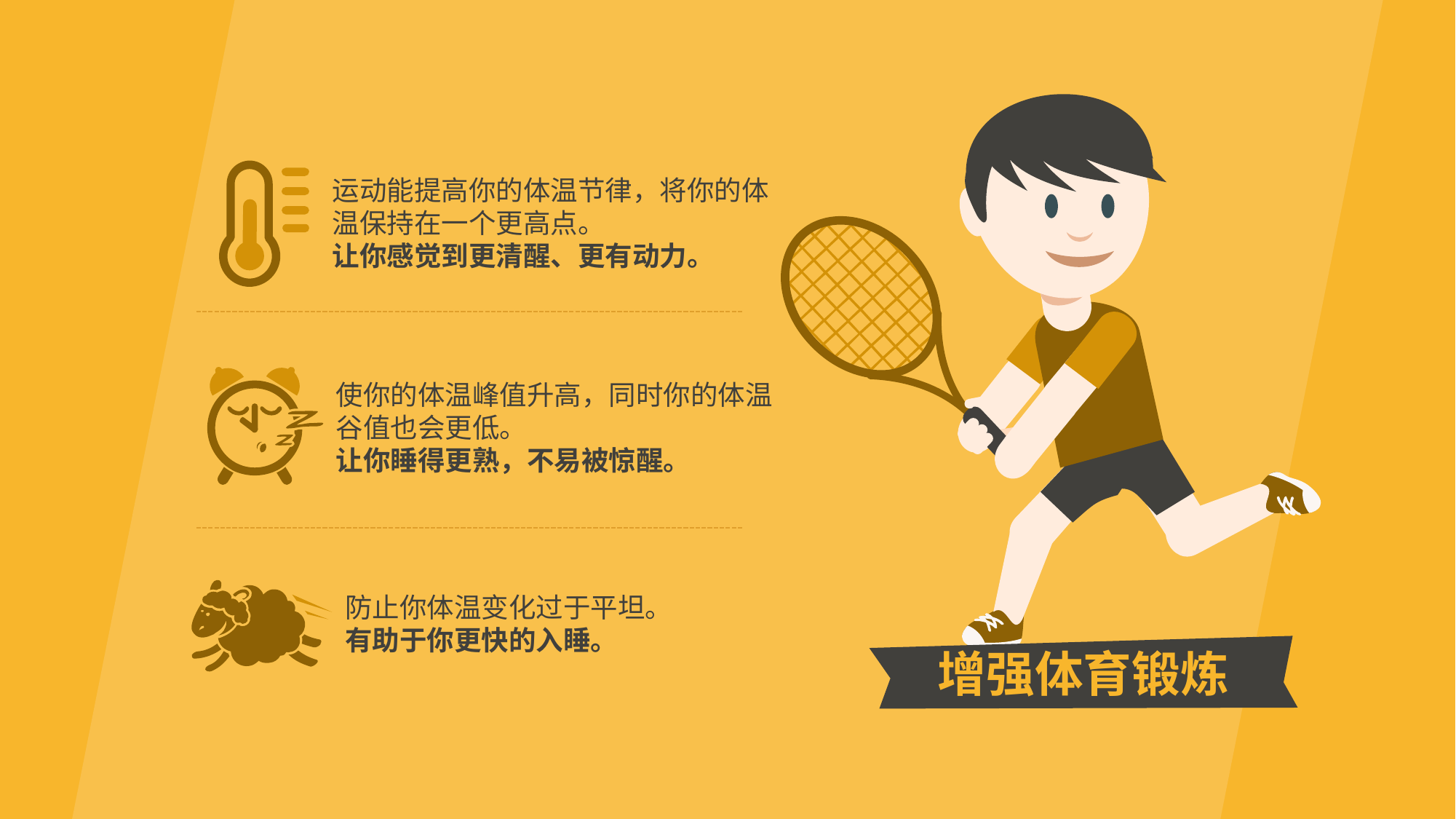

运动能提高你的体温节律，将你的体温保持在一个更高点。
让你感觉到更清醒、更有动力。

使你的体温峰值升高，同时你的体温谷值也会更低。
让你睡得更熟，不易被惊醒。

防止你体温变化过于平坦。
有助于你更快的入睡。
增强体育锻炼